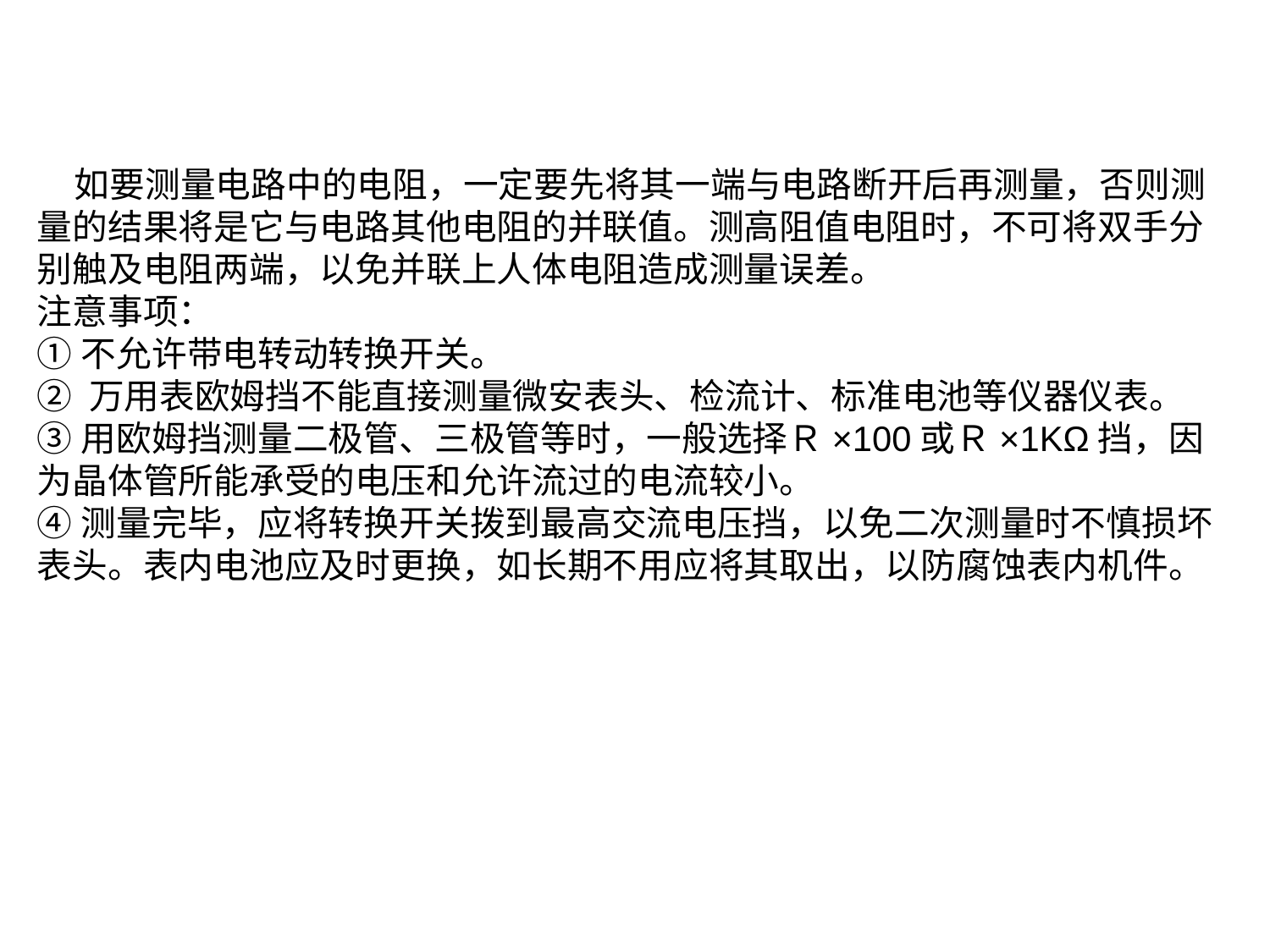

如要测量电路中的电阻，一定要先将其一端与电路断开后再测量，否则测量的结果将是它与电路其他电阻的并联值。测高阻值电阻时，不可将双手分别触及电阻两端，以免并联上人体电阻造成测量误差。
注意事项：
①不允许带电转动转换开关。
② 万用表欧姆挡不能直接测量微安表头、检流计、标准电池等仪器仪表。
③用欧姆挡测量二极管、三极管等时，一般选择Ｒ×100或Ｒ×1KΩ挡，因为晶体管所能承受的电压和允许流过的电流较小。
④测量完毕，应将转换开关拨到最高交流电压挡，以免二次测量时不慎损坏表头。表内电池应及时更换，如长期不用应将其取出，以防腐蚀表内机件。